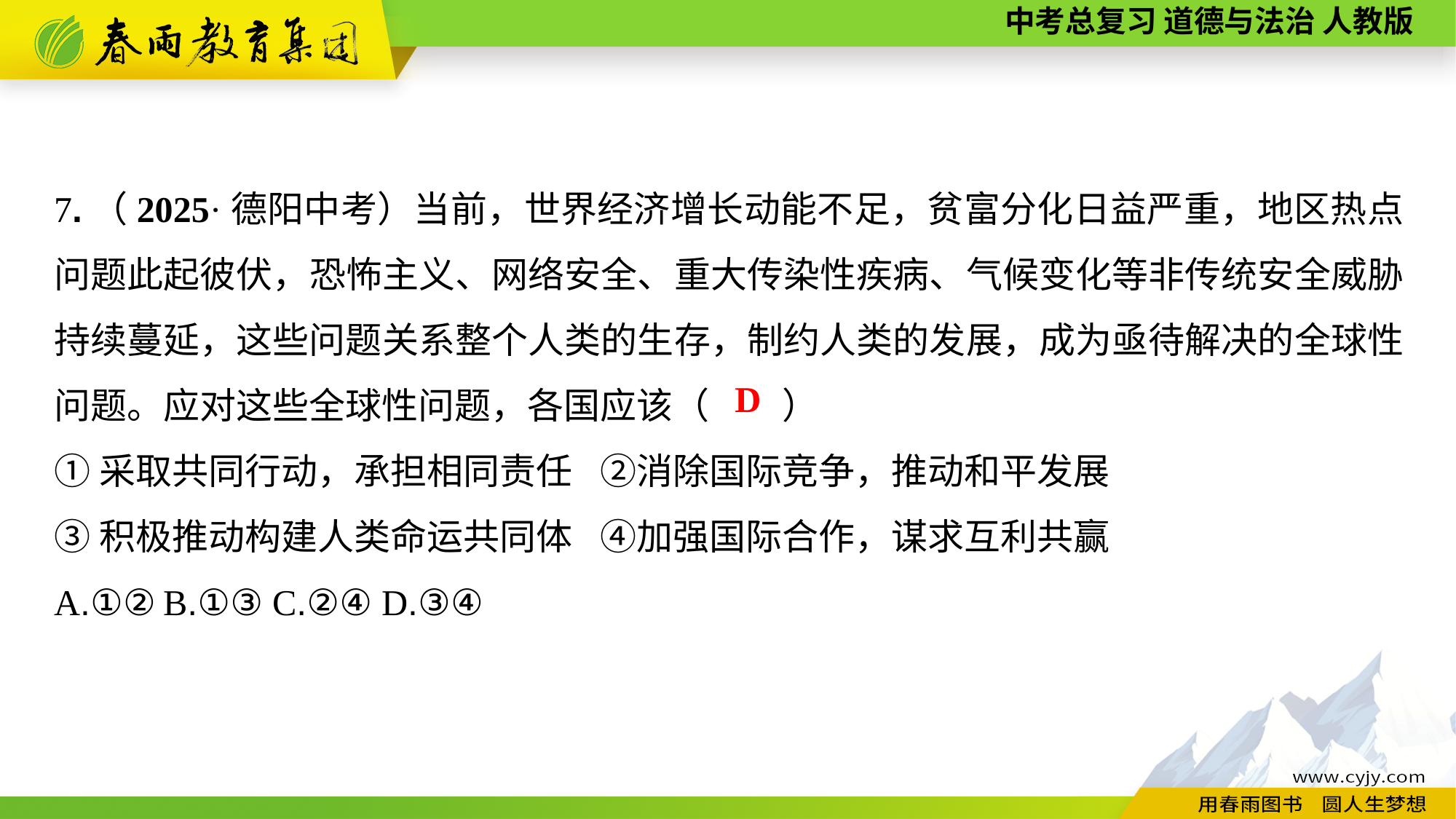

7.（2025·德阳中考）当前，世界经济增长动能不足，贫富分化日益严重，地区热点问题此起彼伏，恐怖主义、网络安全、重大传染性疾病、气候变化等非传统安全威胁持续蔓延，这些问题关系整个人类的生存，制约人类的发展，成为亟待解决的全球性问题。应对这些全球性问题，各国应该（　　）
①采取共同行动，承担相同责任	②消除国际竞争，推动和平发展
③积极推动构建人类命运共同体	④加强国际合作，谋求互利共赢
A.①②	B.①③	C.②④	D.③④
D